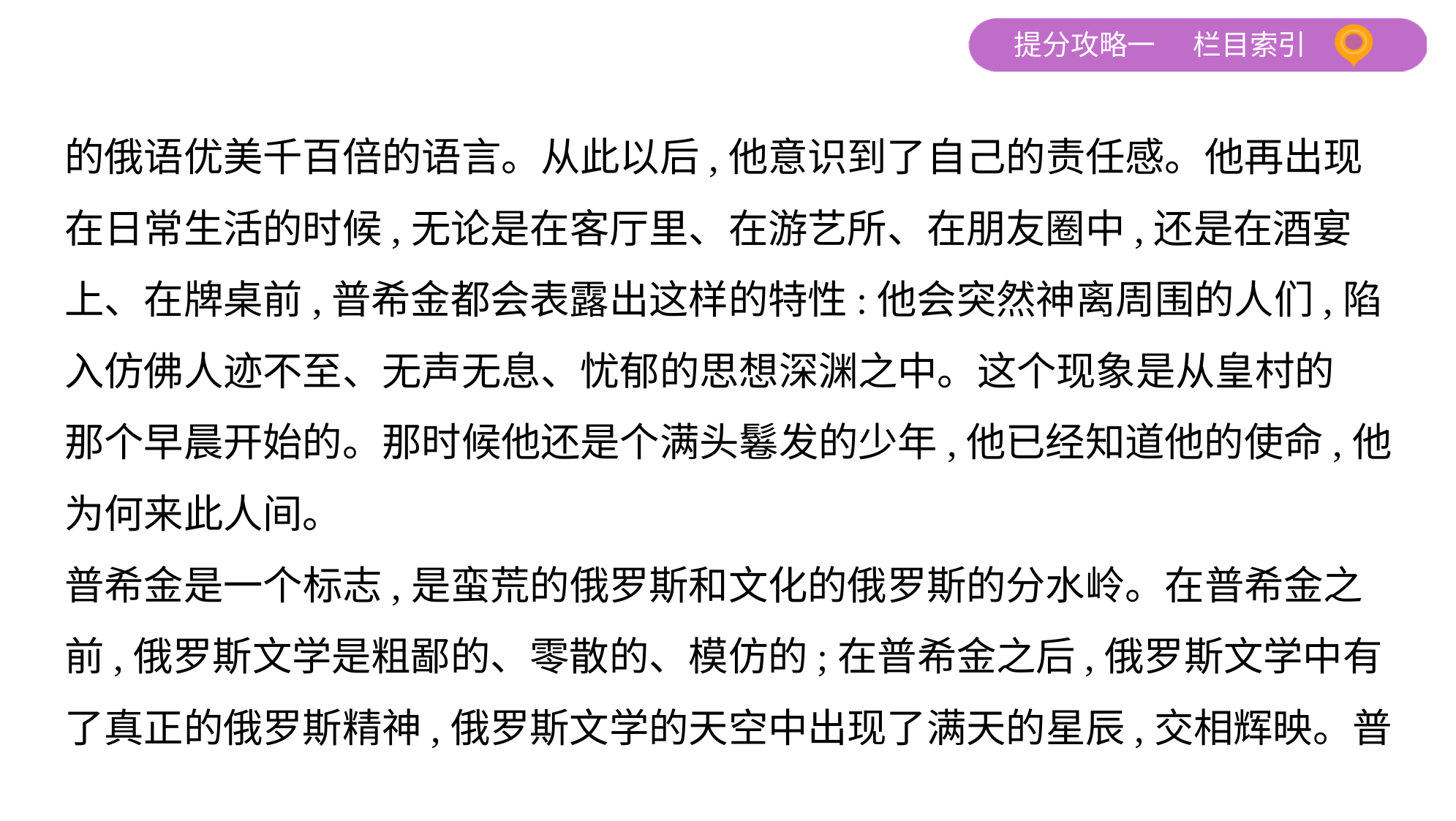

的俄语优美千百倍的语言。从此以后,他意识到了自己的责任感。他再出现
在日常生活的时候,无论是在客厅里、在游艺所、在朋友圈中,还是在酒宴
上、在牌桌前,普希金都会表露出这样的特性:他会突然神离周围的人们,陷
入仿佛人迹不至、无声无息、忧郁的思想深渊之中。这个现象是从皇村的
那个早晨开始的。那时候他还是个满头鬈发的少年,他已经知道他的使命,他
为何来此人间。
普希金是一个标志,是蛮荒的俄罗斯和文化的俄罗斯的分水岭。在普希金之
前,俄罗斯文学是粗鄙的、零散的、模仿的;在普希金之后,俄罗斯文学中有
了真正的俄罗斯精神,俄罗斯文学的天空中出现了满天的星辰,交相辉映。普